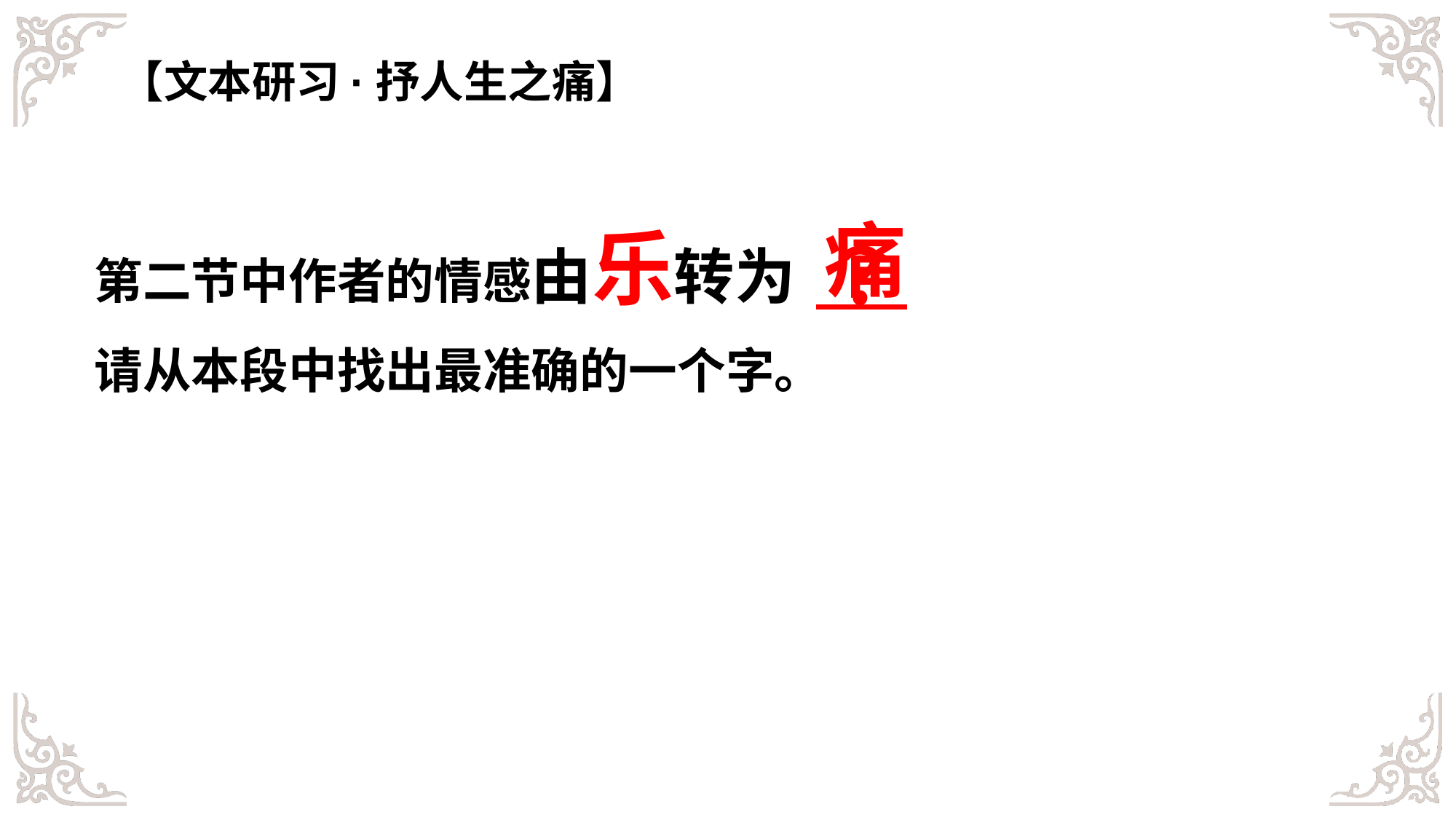

【文本研习·抒人生之痛】

﹖

痛
第二节中作者的情感由乐转为
请从本段中找出最准确的一个字。